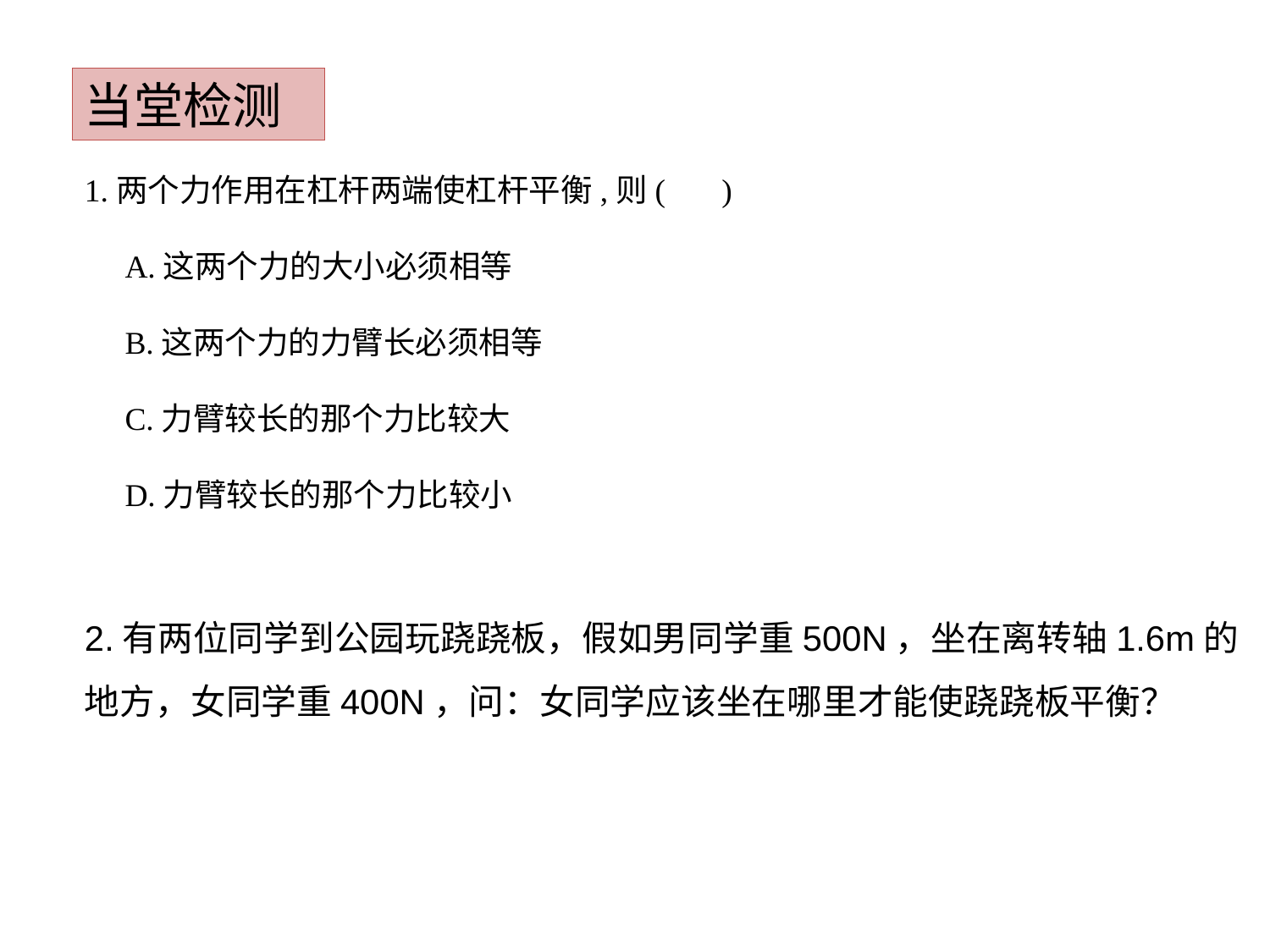

当堂检测
1.两个力作用在杠杆两端使杠杆平衡,则(       )

     A.这两个力的大小必须相等

     B.这两个力的力臂长必须相等

     C.力臂较长的那个力比较大

     D.力臂较长的那个力比较小
2.有两位同学到公园玩跷跷板，假如男同学重500N，坐在离转轴1.6m的地方，女同学重400N，问：女同学应该坐在哪里才能使跷跷板平衡？